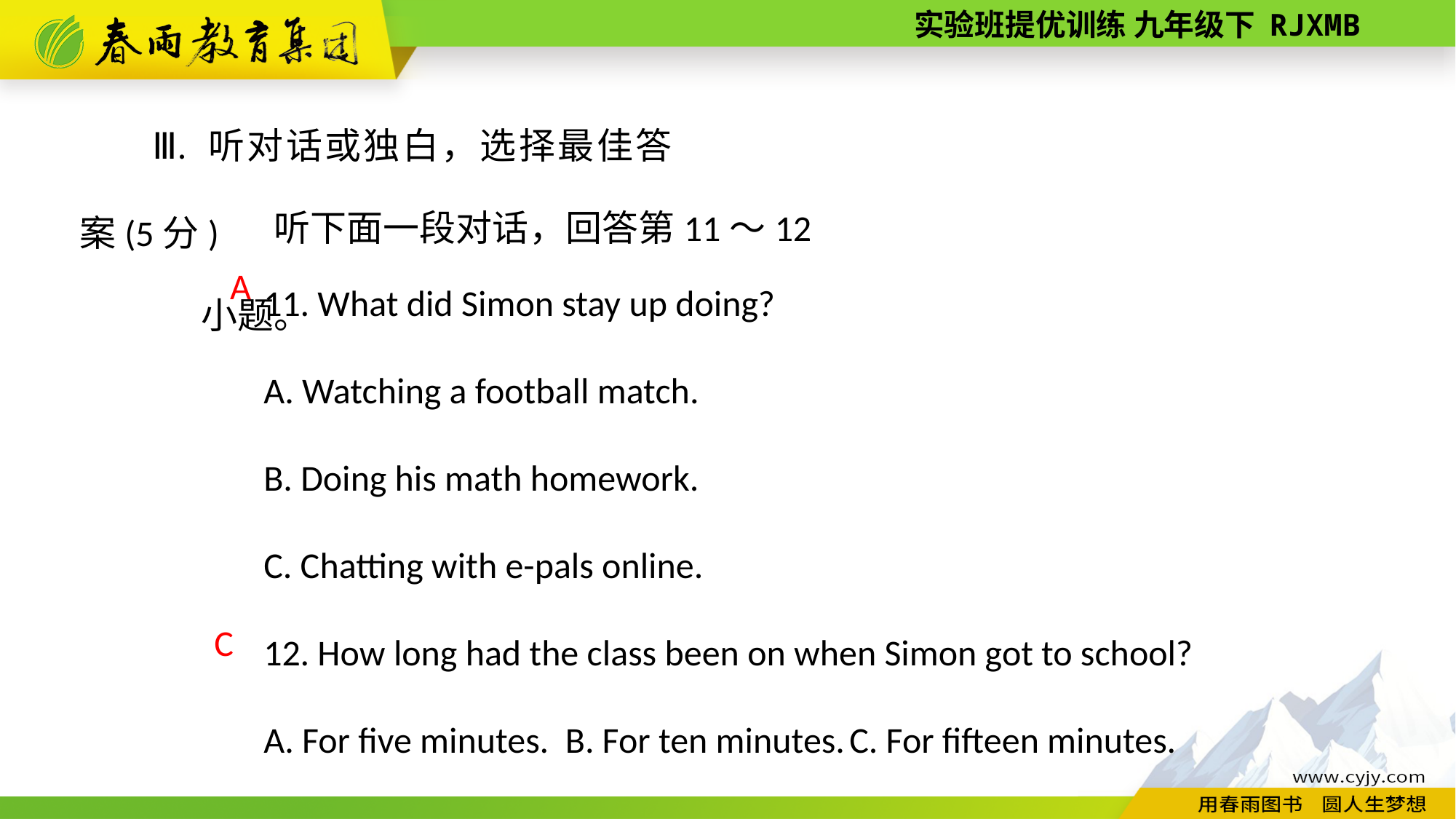

Ⅲ. 听对话或独白，选择最佳答案(5分)
听下面一段对话，回答第11～12小题。
11. What did Simon stay up doing?
A. Watching a football match.
B. Doing his math homework.
C. Chatting with e-­pals online.
12. How long had the class been on when Simon got to school?
A. For five minutes.  B. For ten minutes. C. For fifteen minutes.
A
C